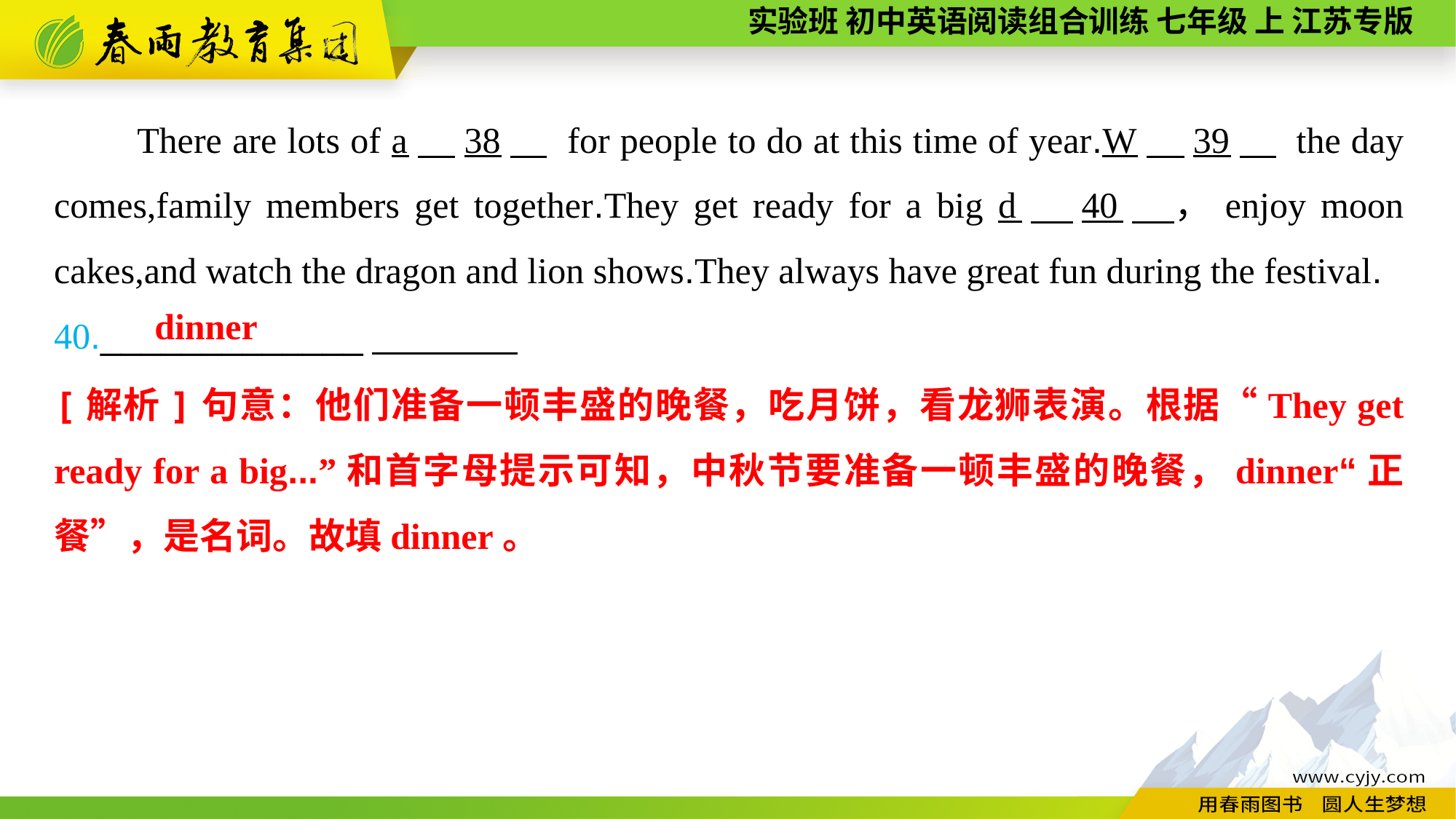

There are lots of a　38　 for people to do at this time of year.W　39　 the day comes,family members get together.They get ready for a big d　40　，enjoy moon cakes,and watch the dragon and lion shows.They always have great fun during the festival.
40._____________
dinner
[解析]句意：他们准备一顿丰盛的晚餐，吃月饼，看龙狮表演。根据“They get ready for a big...”和首字母提示可知，中秋节要准备一顿丰盛的晚餐，dinner“正餐”，是名词。故填dinner。